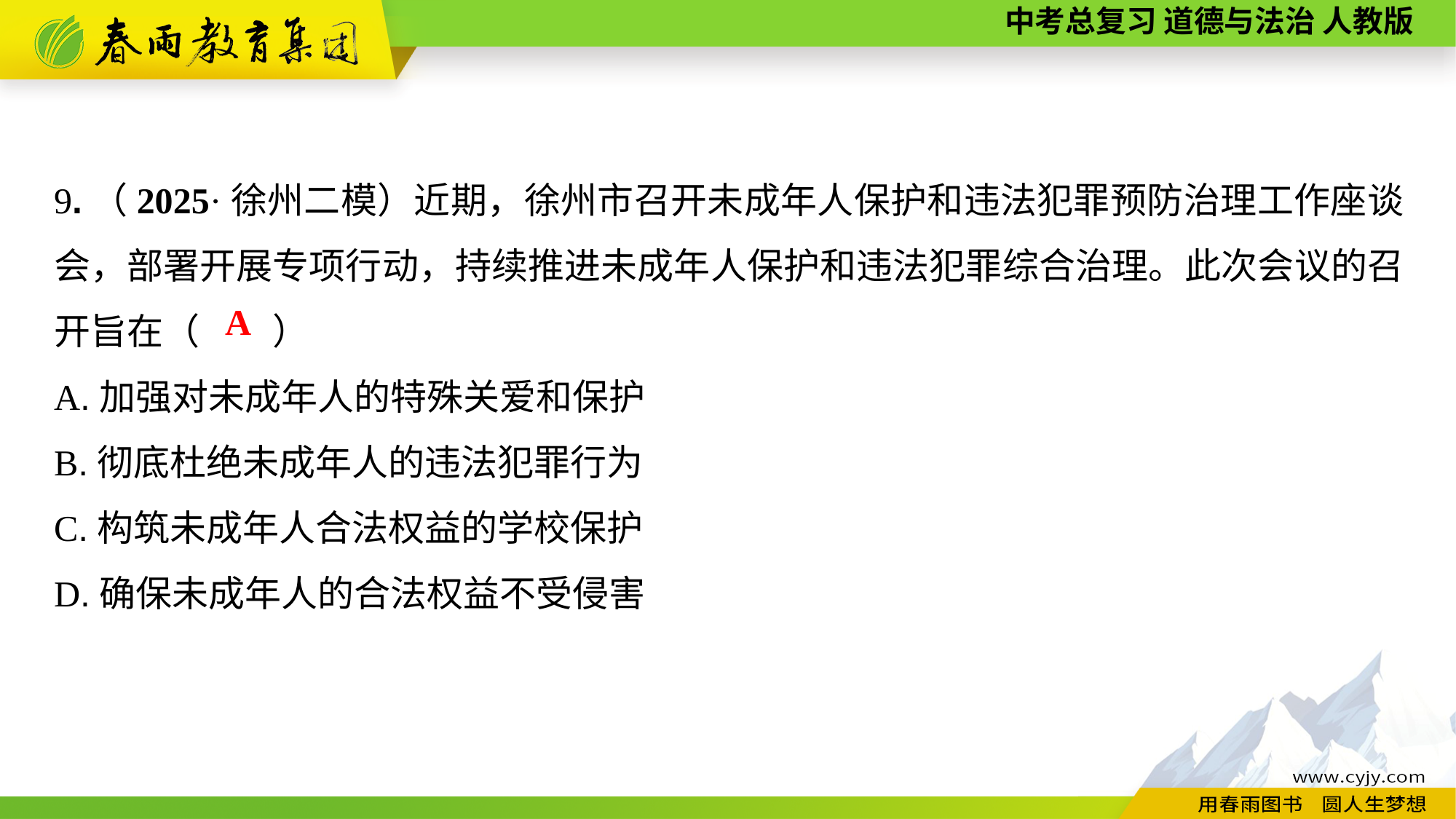

9.（2025·徐州二模）近期，徐州市召开未成年人保护和违法犯罪预防治理工作座谈会，部署开展专项行动，持续推进未成年人保护和违法犯罪综合治理。此次会议的召开旨在（　　）
A.加强对未成年人的特殊关爱和保护
B.彻底杜绝未成年人的违法犯罪行为
C.构筑未成年人合法权益的学校保护
D.确保未成年人的合法权益不受侵害
A